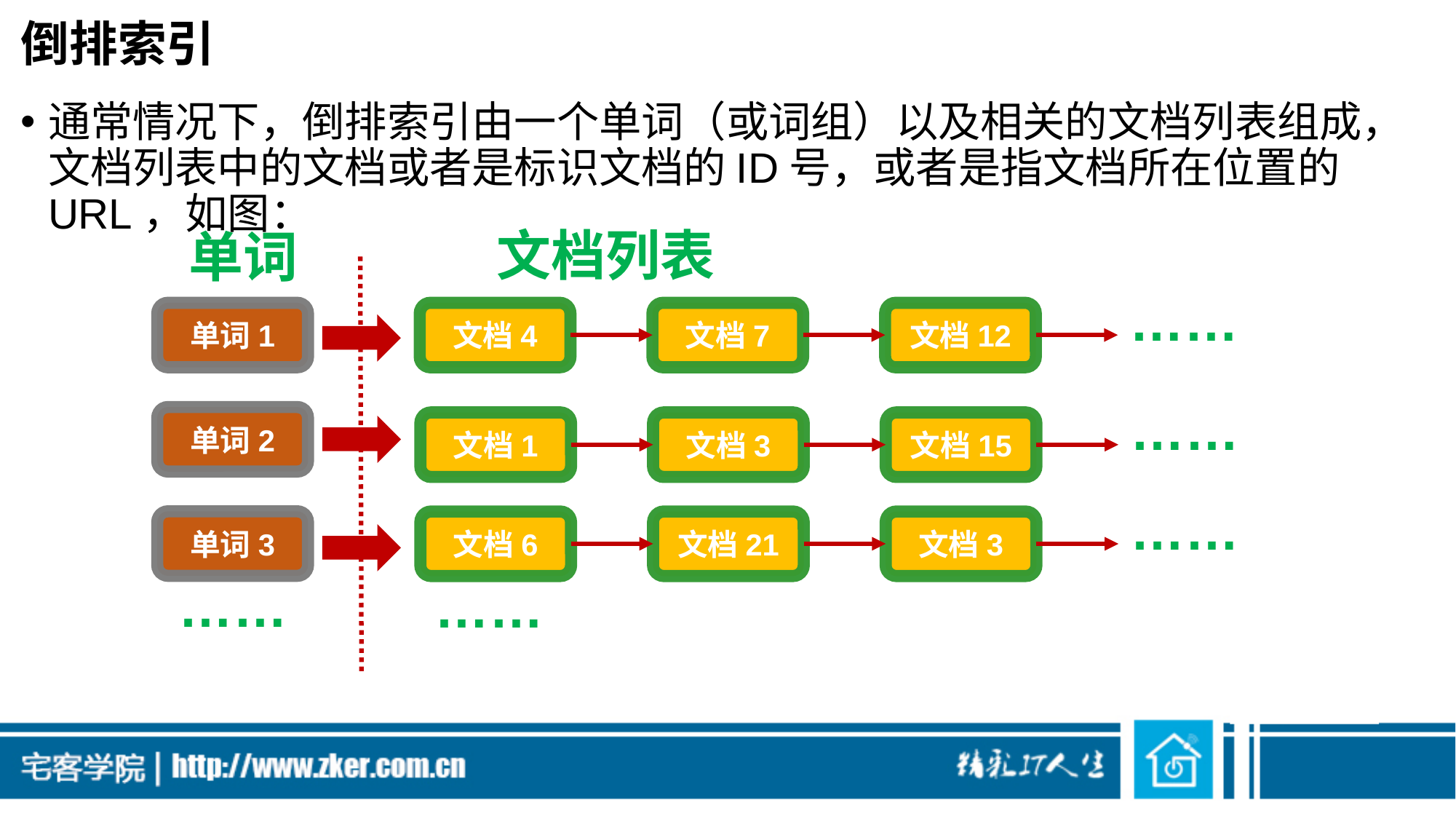

# 倒排索引
通常情况下，倒排索引由一个单词（或词组）以及相关的文档列表组成，文档列表中的文档或者是标识文档的ID号，或者是指文档所在位置的URL，如图：
文档列表
单词
……
文档12
单词1
文档4
文档7

……
单词2
文档15
文档1
文档3

……
单词3
文档3
文档6
文档21

……
……